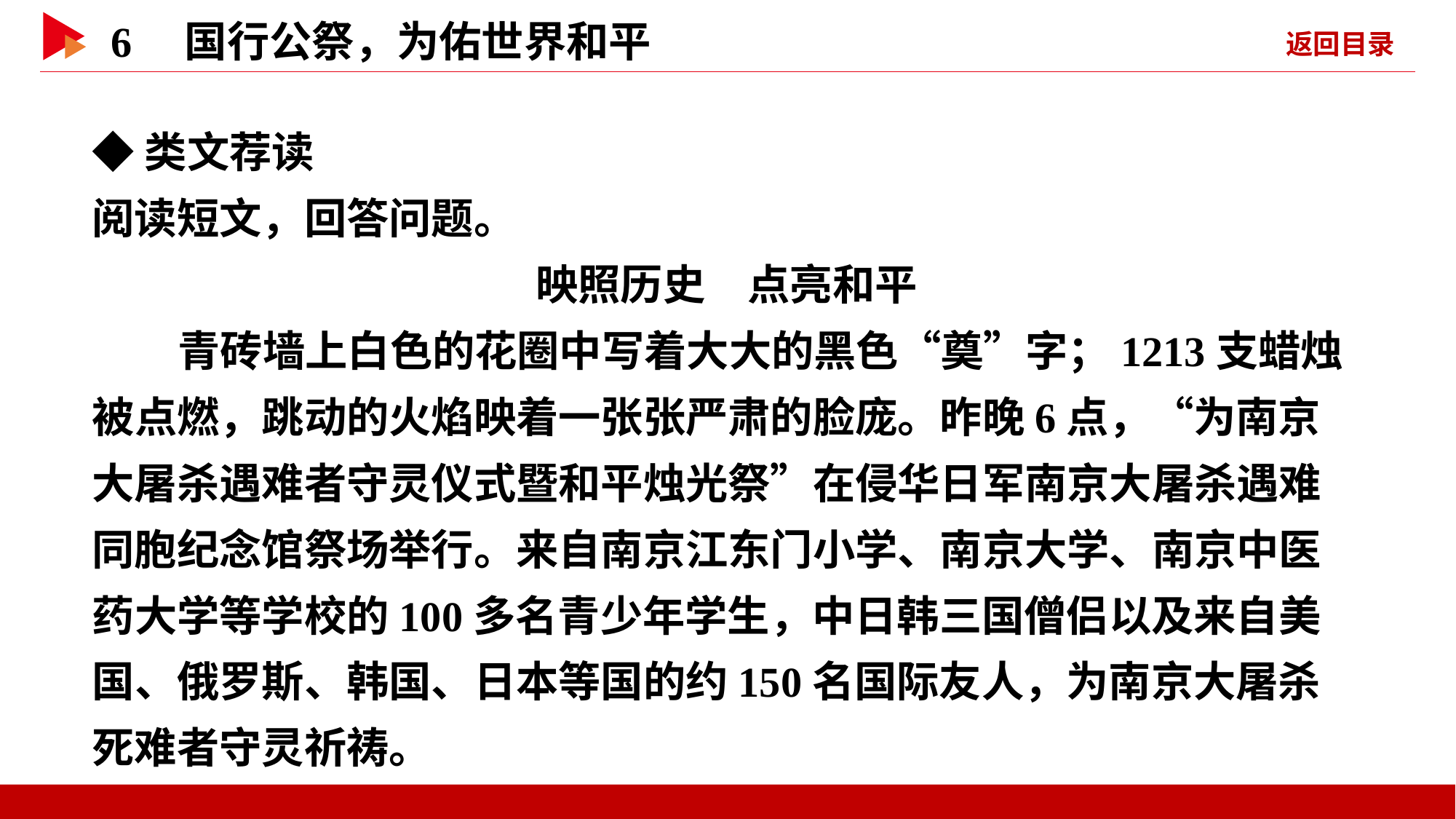

◆类文荐读
阅读短文，回答问题。
映照历史　点亮和平
青砖墙上白色的花圈中写着大大的黑色“奠”字；1213支蜡烛被点燃，跳动的火焰映着一张张严肃的脸庞。昨晚6点，“为南京大屠杀遇难者守灵仪式暨和平烛光祭”在侵华日军南京大屠杀遇难同胞纪念馆祭场举行。来自南京江东门小学、南京大学、南京中医药大学等学校的100多名青少年学生，中日韩三国僧侣以及来自美国、俄罗斯、韩国、日本等国的约150名国际友人，为南京大屠杀死难者守灵祈祷。